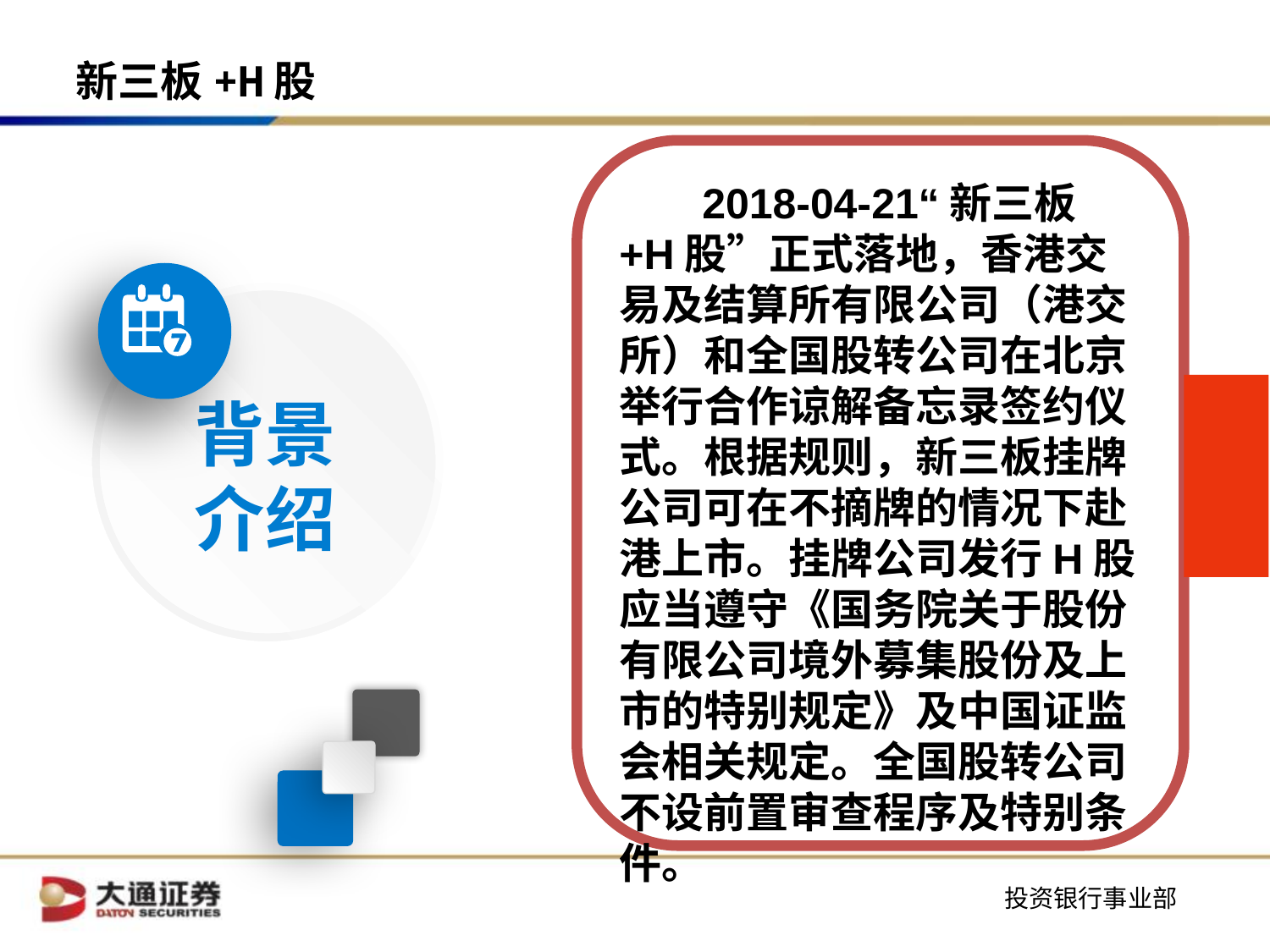

# 新三板+H股
       2018-04-21“新三板+H股”正式落地，香港交易及结算所有限公司（港交所）和全国股转公司在北京举行合作谅解备忘录签约仪式。根据规则，新三板挂牌公司可在不摘牌的情况下赴港上市。挂牌公司发行H股应当遵守《国务院关于股份有限公司境外募集股份及上市的特别规定》及中国证监会相关规定。全国股转公司不设前置审查程序及特别条件。

背景介绍